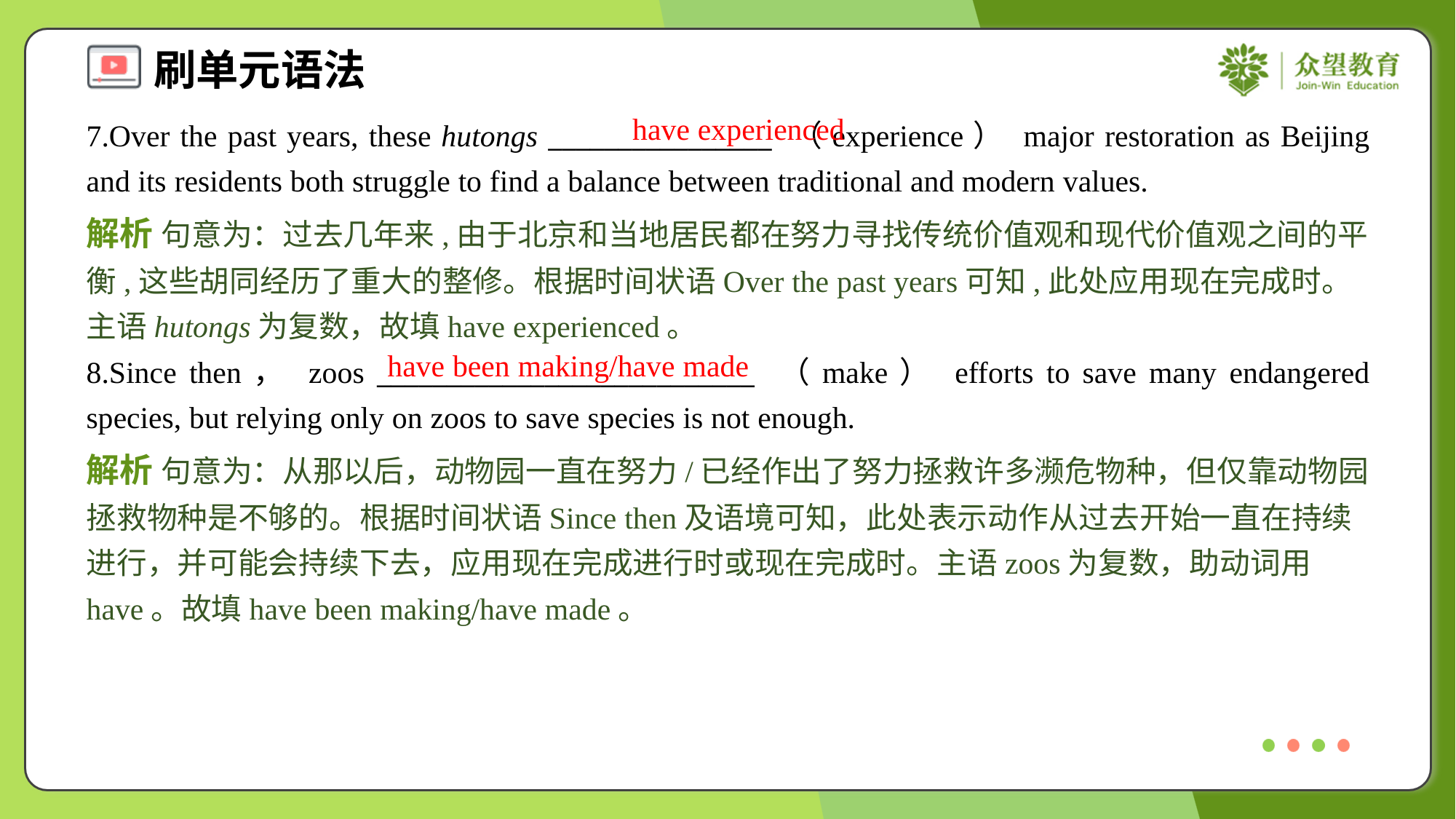

have experienced
7.Over the past years, these hutongs ________________ （experience） major restoration as Beijing and its residents both struggle to find a balance between traditional and modern values.
解析 句意为：过去几年来,由于北京和当地居民都在努力寻找传统价值观和现代价值观之间的平衡,这些胡同经历了重大的整修。根据时间状语Over the past years可知,此处应用现在完成时。主语hutongs为复数，故填have experienced。
have been making/have made
8.Since then， zoos ___________________________ （make） efforts to save many endangered species, but relying only on zoos to save species is not enough.
解析 句意为：从那以后，动物园一直在努力/已经作出了努力拯救许多濒危物种，但仅靠动物园拯救物种是不够的。根据时间状语Since then及语境可知，此处表示动作从过去开始一直在持续进行，并可能会持续下去，应用现在完成进行时或现在完成时。主语zoos为复数，助动词用have。故填have been making/have made。